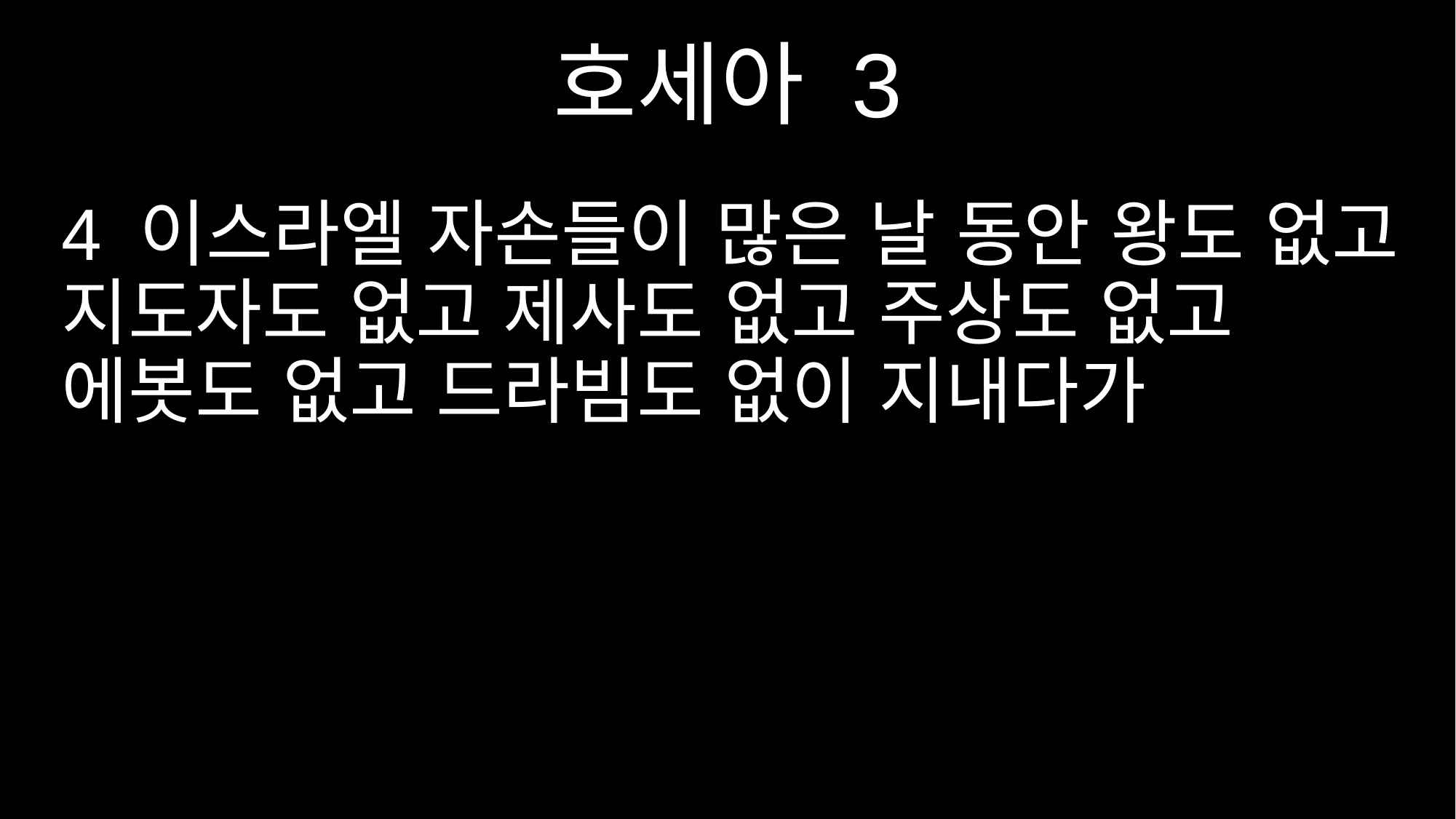

호세아 3
4 이스라엘 자손들이 많은 날 동안 왕도 없고 지도자도 없고 제사도 없고 주상도 없고 에봇도 없고 드라빔도 없이 지내다가